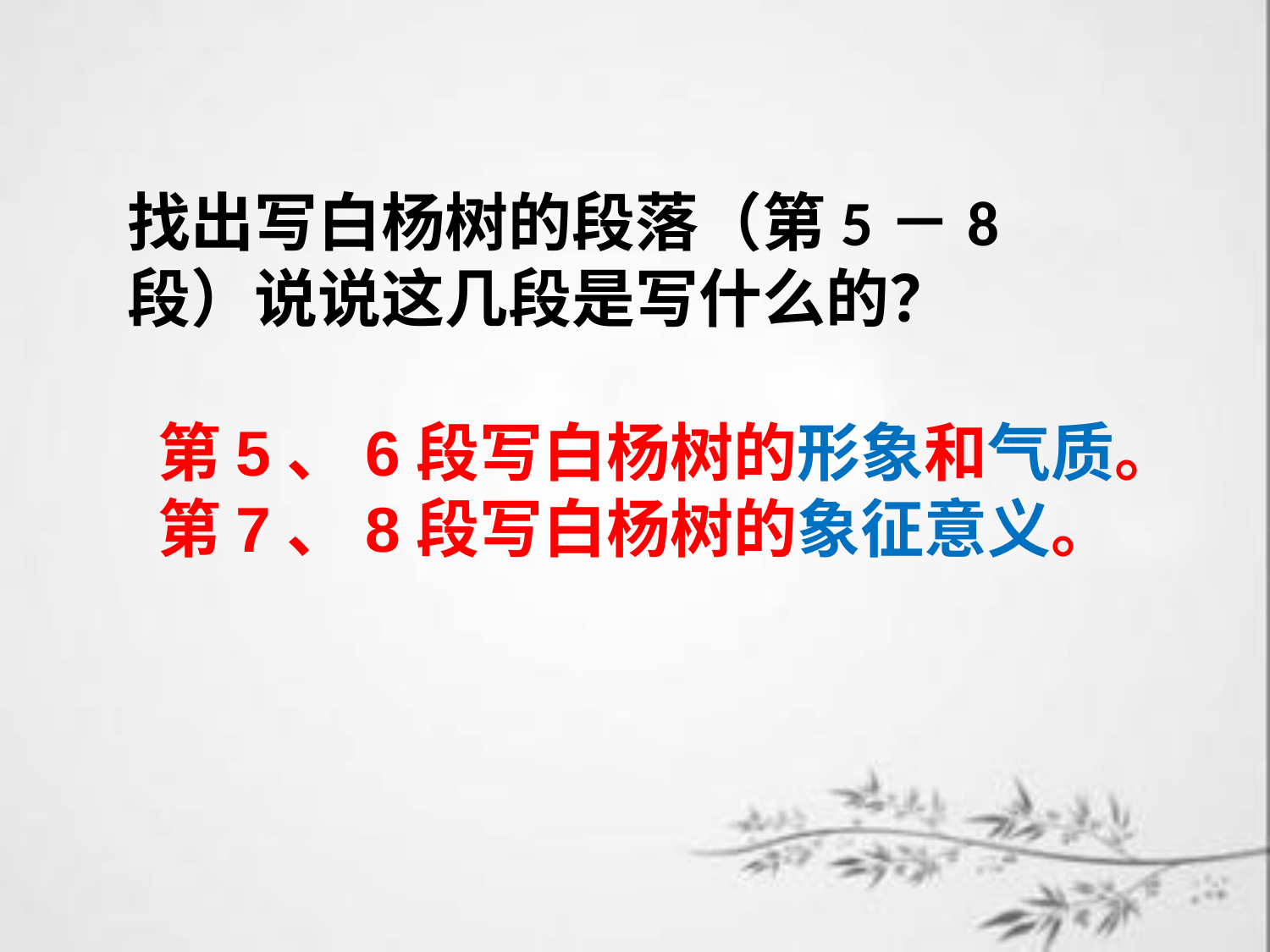

找出写白杨树的段落（第5－8段）说说这几段是写什么的？
第5、6段写白杨树的形象和气质。第7、8段写白杨树的象征意义。